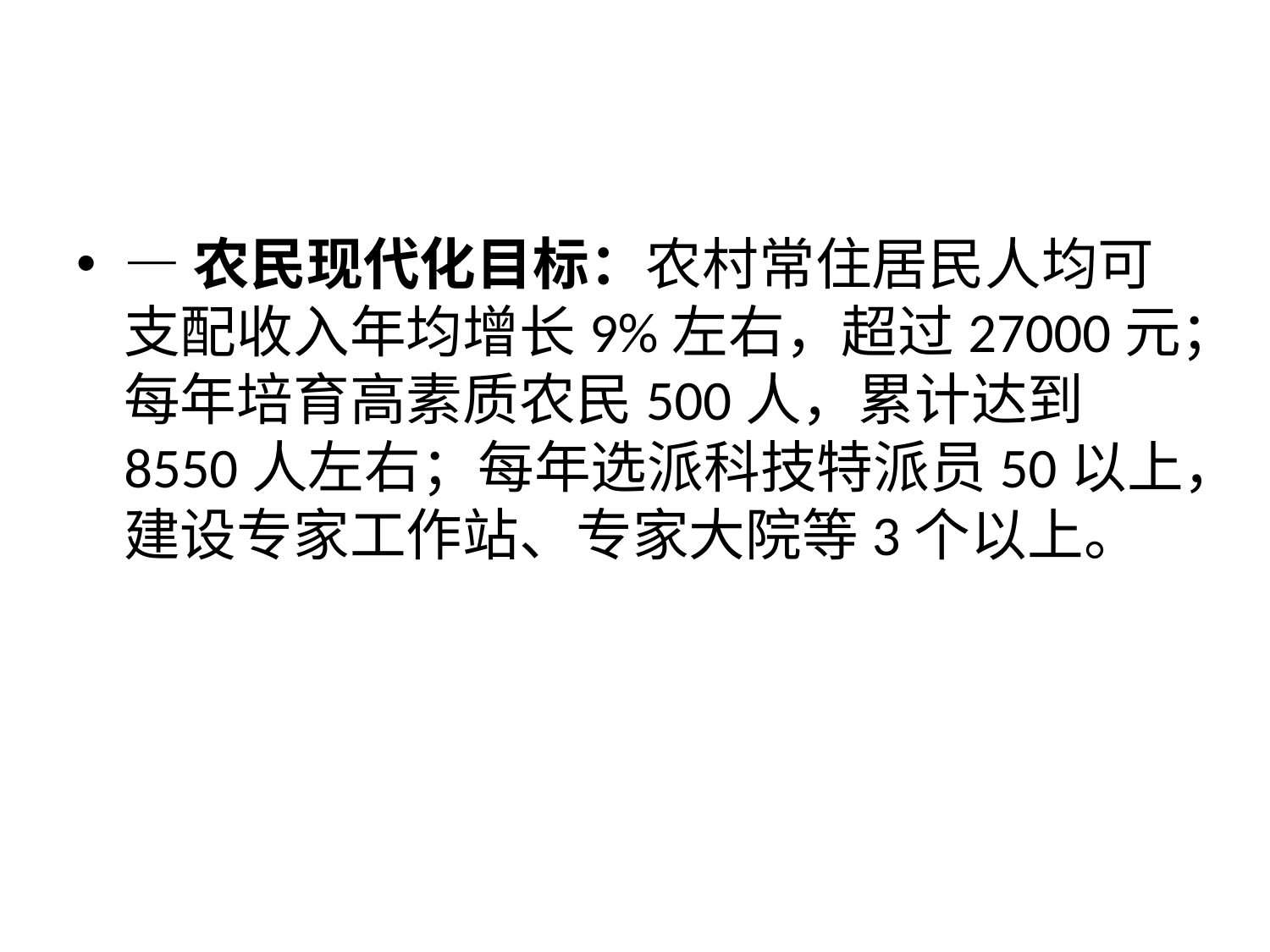

#
—农民现代化目标：农村常住居民人均可支配收入年均增长9%左右，超过27000元；每年培育高素质农民500人，累计达到8550人左右；每年选派科技特派员50以上，建设专家工作站、专家大院等3个以上。